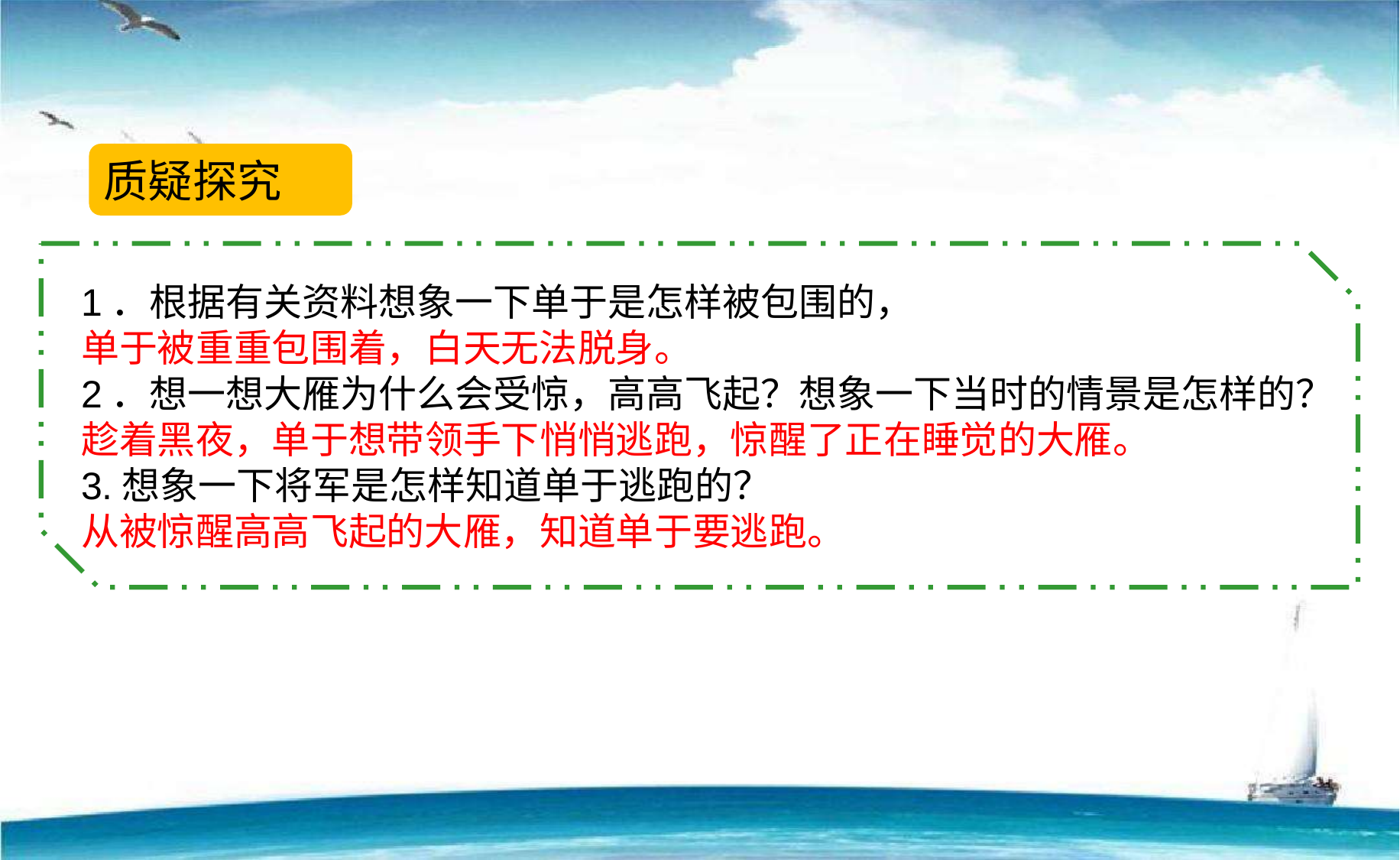

质疑探究
1．根据有关资料想象一下单于是怎样被包围的，
单于被重重包围着，白天无法脱身。
2．想一想大雁为什么会受惊，高高飞起？想象一下当时的情景是怎样的？
趁着黑夜，单于想带领手下悄悄逃跑，惊醒了正在睡觉的大雁。
3.想象一下将军是怎样知道单于逃跑的？
从被惊醒高高飞起的大雁，知道单于要逃跑。